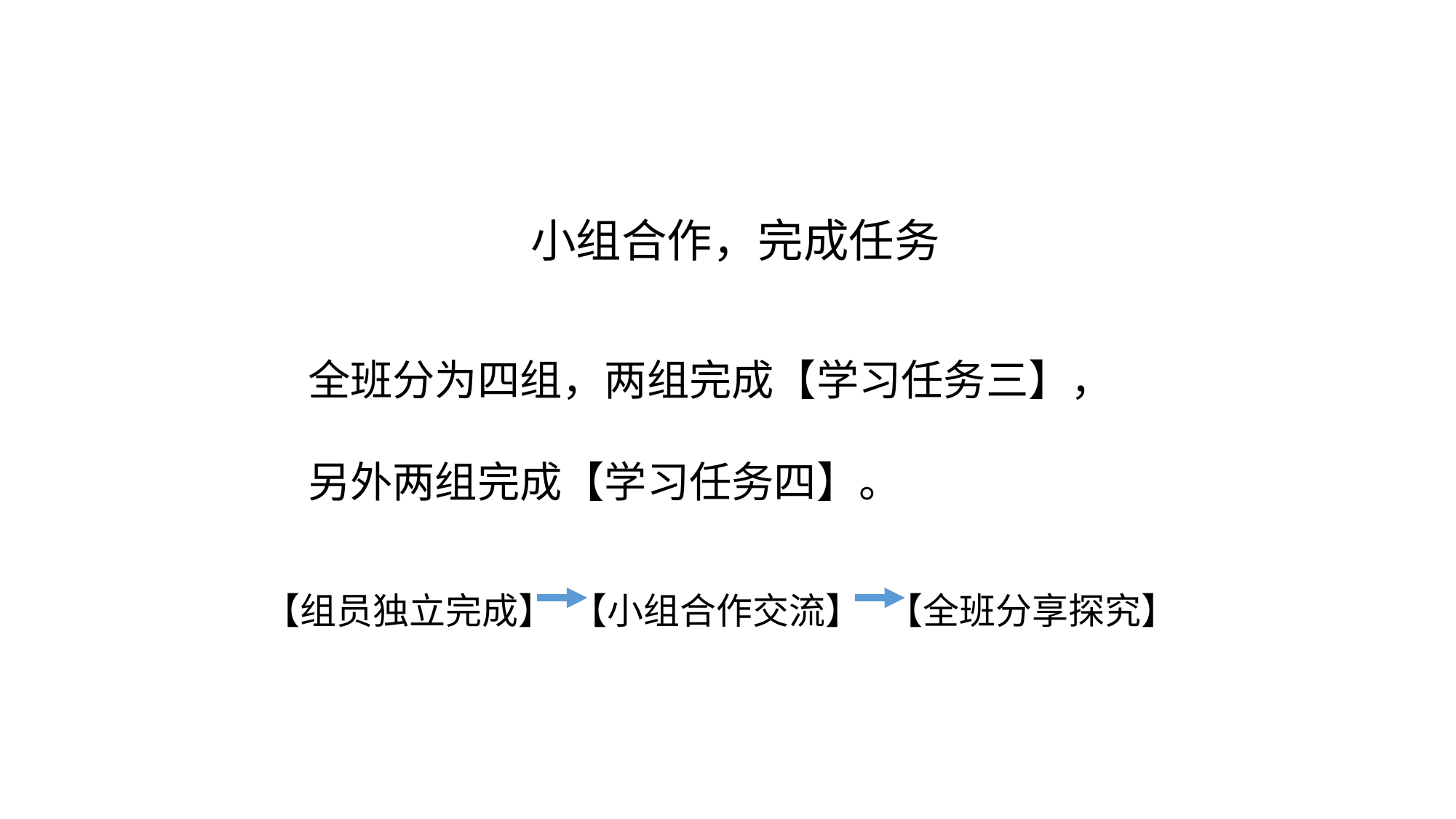

# 小组合作，完成任务
全班分为四组，两组完成【学习任务三】，另外两组完成【学习任务四】。
【组员独立完成】  【小组合作交流】   【全班分享探究】